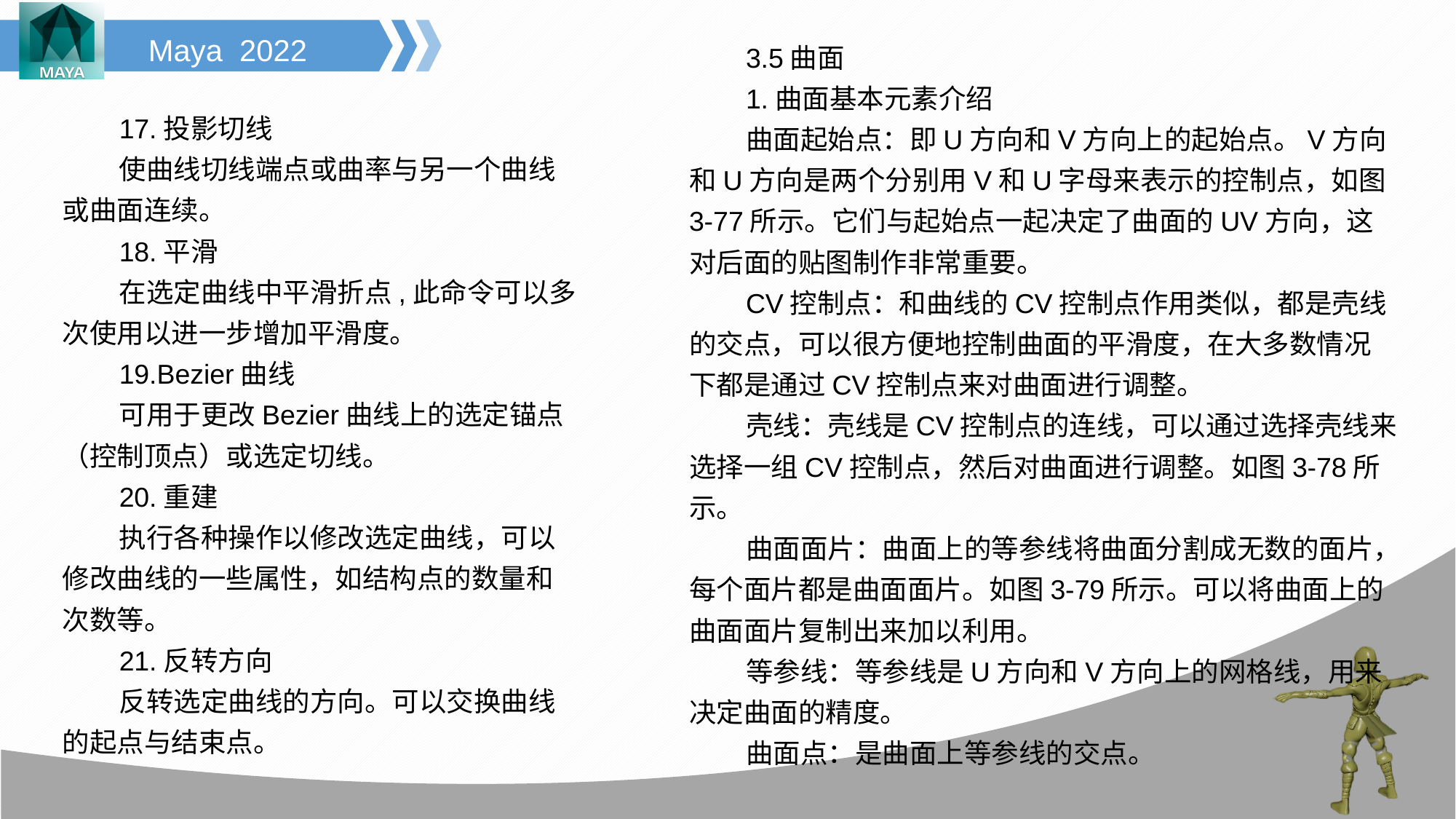

3.5曲面
1.曲面基本元素介绍
曲面起始点：即U方向和V方向上的起始点。V方向和U方向是两个分别用V和U字母来表示的控制点，如图3-77所示。它们与起始点一起决定了曲面的UV方向，这对后面的贴图制作非常重要。
CV控制点：和曲线的CV控制点作用类似，都是壳线的交点，可以很方便地控制曲面的平滑度，在大多数情况下都是通过CV控制点来对曲面进行调整。
壳线：壳线是CV控制点的连线，可以通过选择壳线来选择一组CV控制点，然后对曲面进行调整。如图3-78所示。
曲面面片：曲面上的等参线将曲面分割成无数的面片，每个面片都是曲面面片。如图3-79所示。可以将曲面上的曲面面片复制出来加以利用。
等参线：等参线是U方向和V方向上的网格线，用来决定曲面的精度。
曲面点：是曲面上等参线的交点。
17.投影切线
使曲线切线端点或曲率与另一个曲线或曲面连续。
18.平滑
在选定曲线中平滑折点,此命令可以多次使用以进一步增加平滑度。
19.Bezier曲线
可用于更改Bezier曲线上的选定锚点（控制顶点）或选定切线。
20.重建
执行各种操作以修改选定曲线，可以修改曲线的一些属性，如结构点的数量和次数等。
21.反转方向
反转选定曲线的方向。可以交换曲线的起点与结束点。